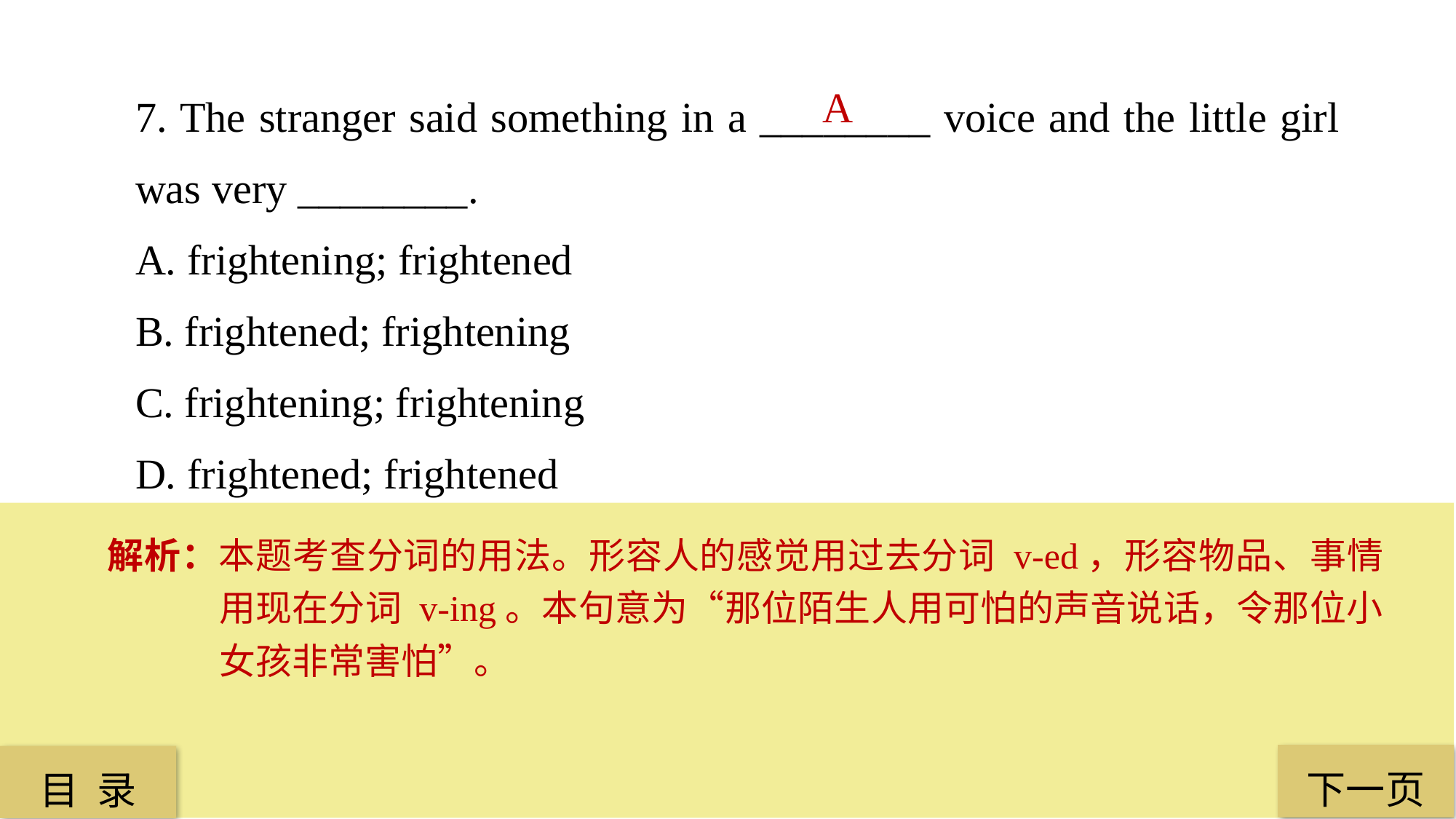

7. The stranger said something in a ________ voice and the little girl was very ________.
A. frightening; frightened
B. frightened; frightening
C. frightening; frightening
D. frightened; frightened
A
解析：本题考查分词的用法。形容人的感觉用过去分词 v-ed，形容物品、事情用现在分词 v-ing。本句意为“那位陌生人用可怕的声音说话，令那位小女孩非常害怕”。